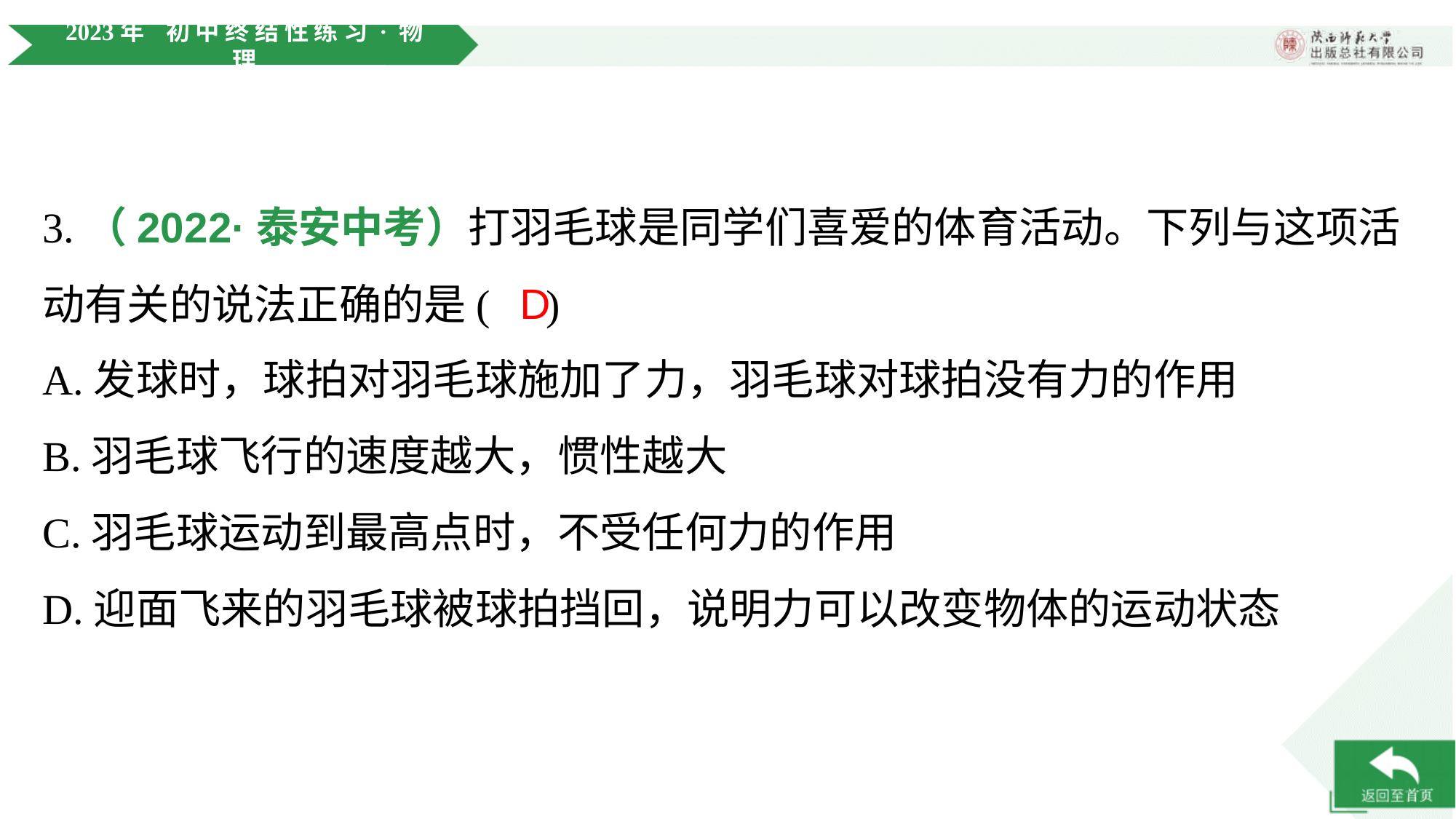

3.（2022·泰安中考）打羽毛球是同学们喜爱的体育活动。下列与这项活
动有关的说法正确的是(     )
D
A.发球时，球拍对羽毛球施加了力，羽毛球对球拍没有力的作用
B.羽毛球飞行的速度越大，惯性越大
C.羽毛球运动到最高点时，不受任何力的作用
D.迎面飞来的羽毛球被球拍挡回，说明力可以改变物体的运动状态